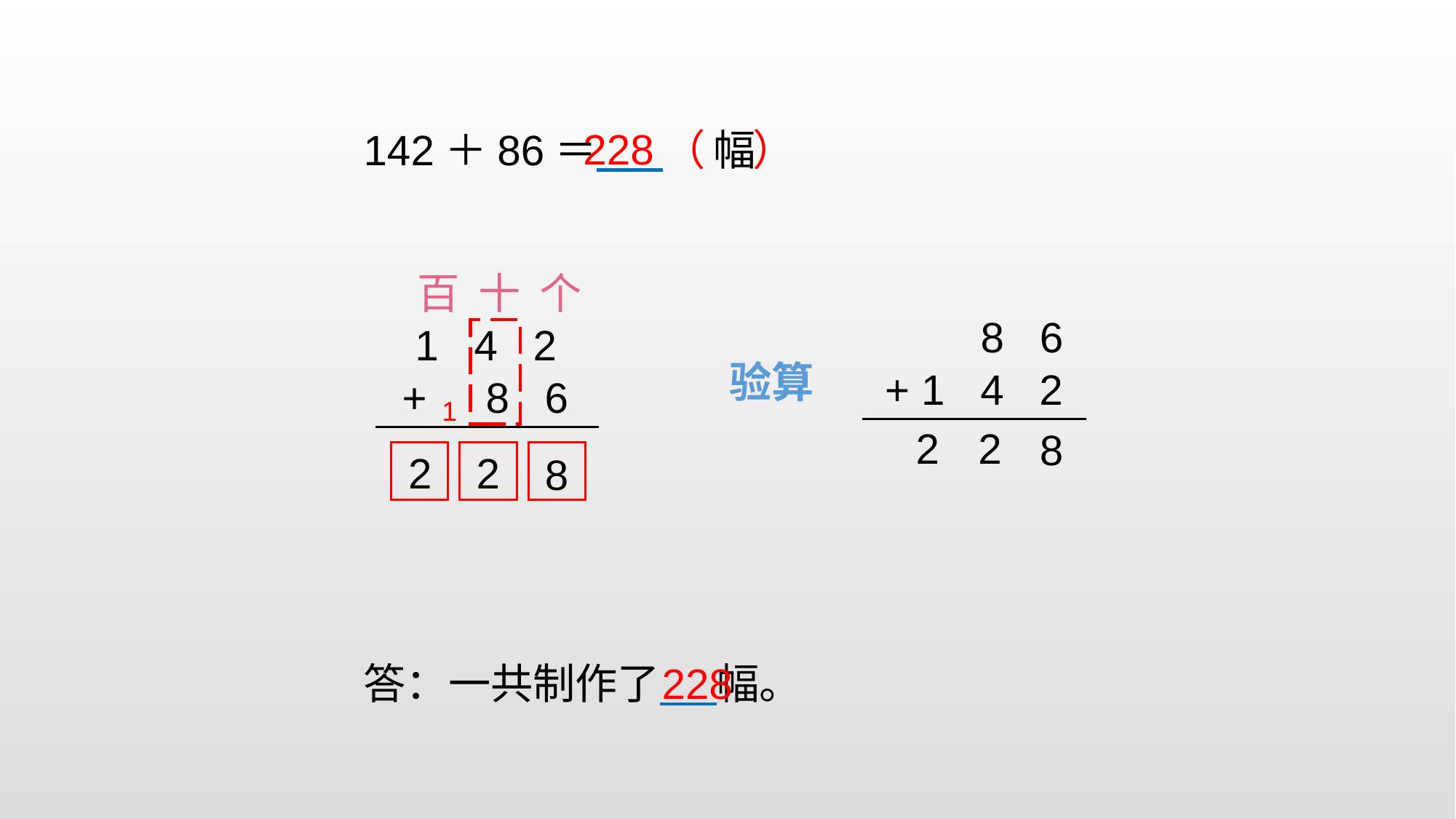

228
142＋86＝       （     ）
幅
百  十  个
8   6
1   4   2

+ 1   4   2
验算
+     8   6
1
2
2
8
2
2
8

答：一共制作了      幅。
228